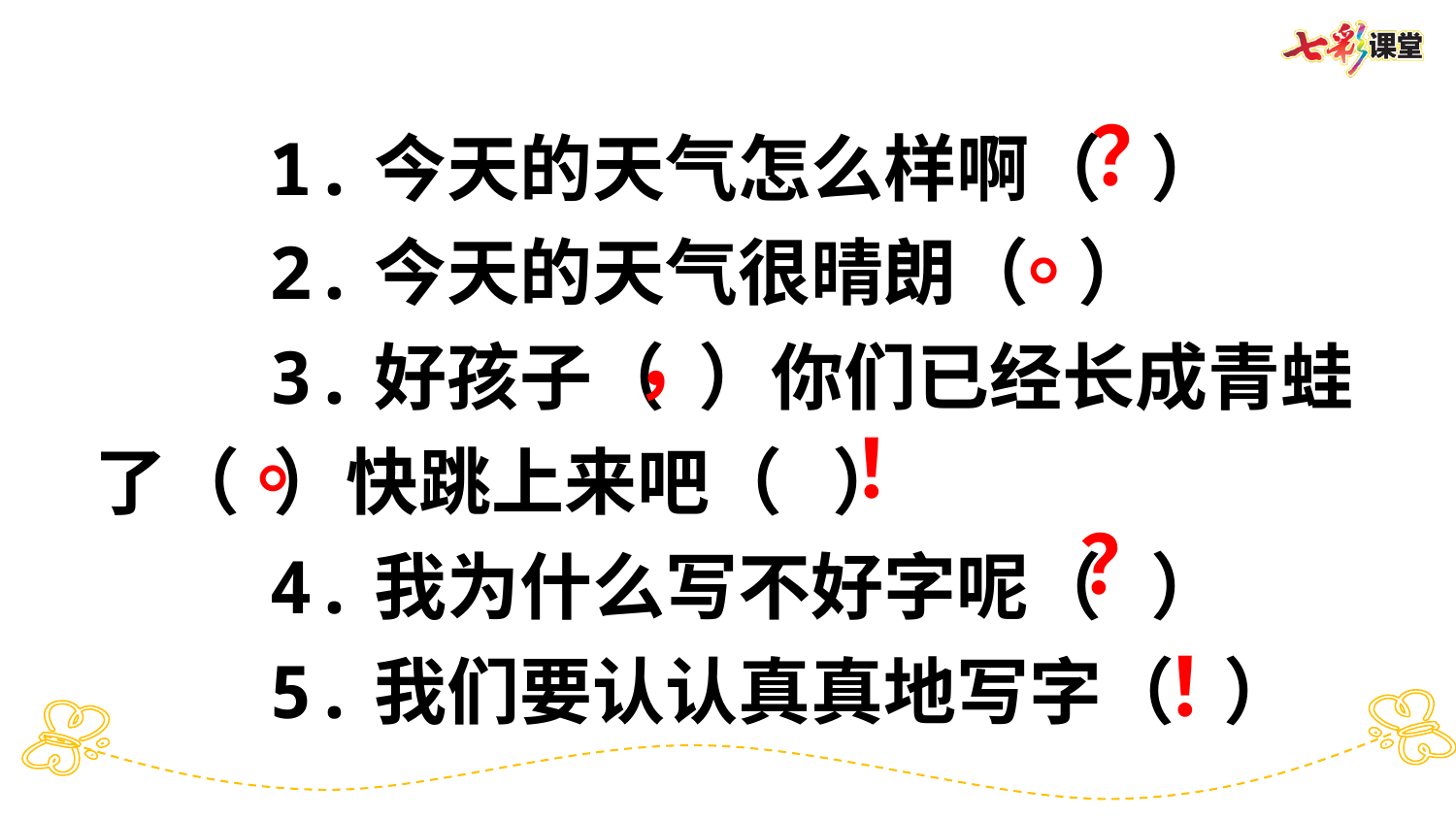

1.今天的天气怎么样啊（   ）
    2.今天的天气很晴朗（   ）
    3.好孩子（  ）你们已经长成青蛙了（  ）快跳上来吧（   ）
    4.我为什么写不好字呢（   ）
    5.我们要认认真真地写字（   ）
？
。
，
。
！
？
！